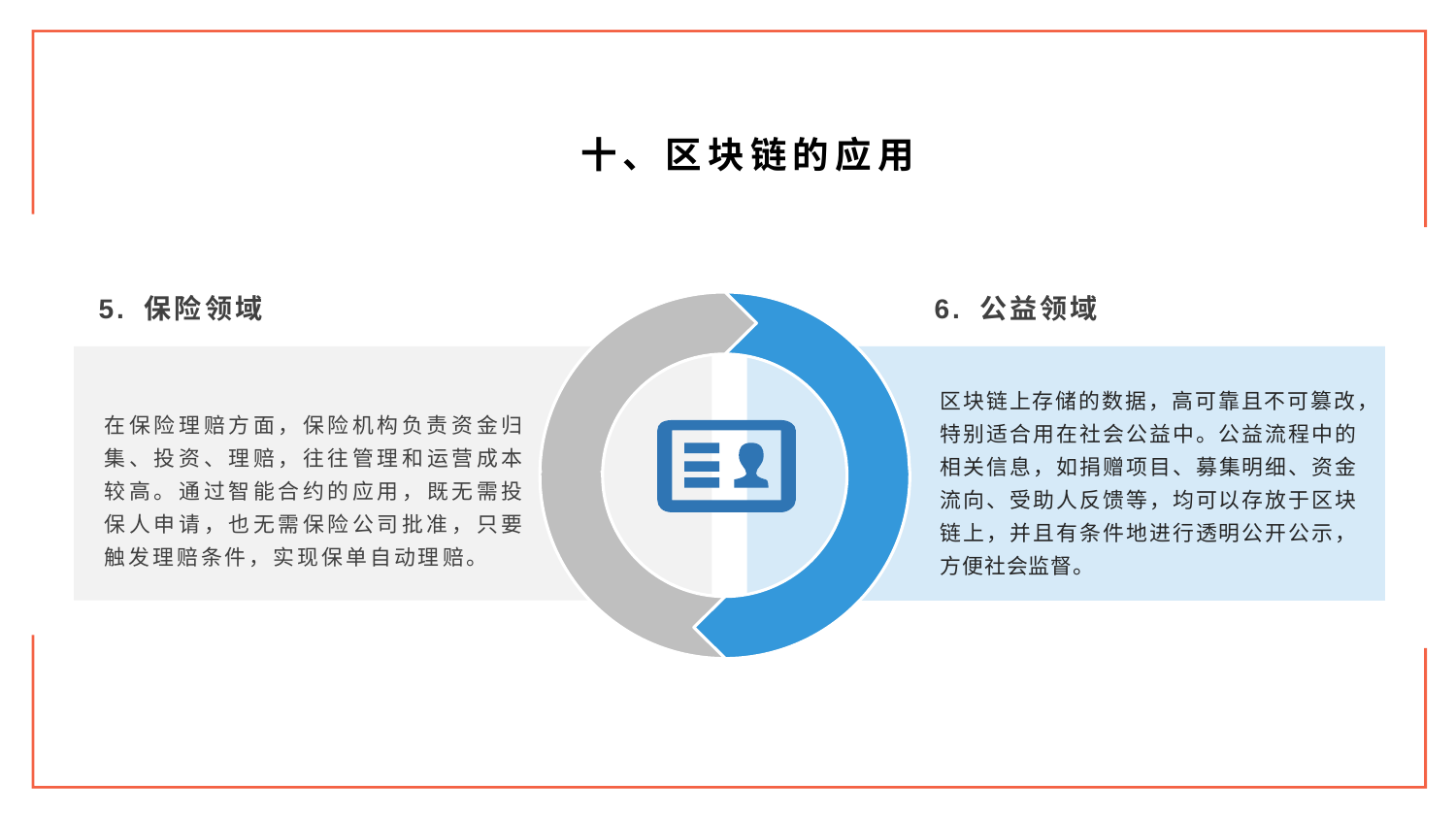

十、区块链的应用
5. 保险领域
6. 公益领域

区块链上存储的数据，高可靠且不可篡改，特别适合用在社会公益中。公益流程中的相关信息，如捐赠项目、募集明细、资金流向、受助人反馈等，均可以存放于区块链上，并且有条件地进行透明公开公示，方便社会监督。
在保险理赔方面，保险机构负责资金归集、投资、理赔，往往管理和运营成本较高。通过智能合约的应用，既无需投保人申请，也无需保险公司批准，只要触发理赔条件，实现保单自动理赔。